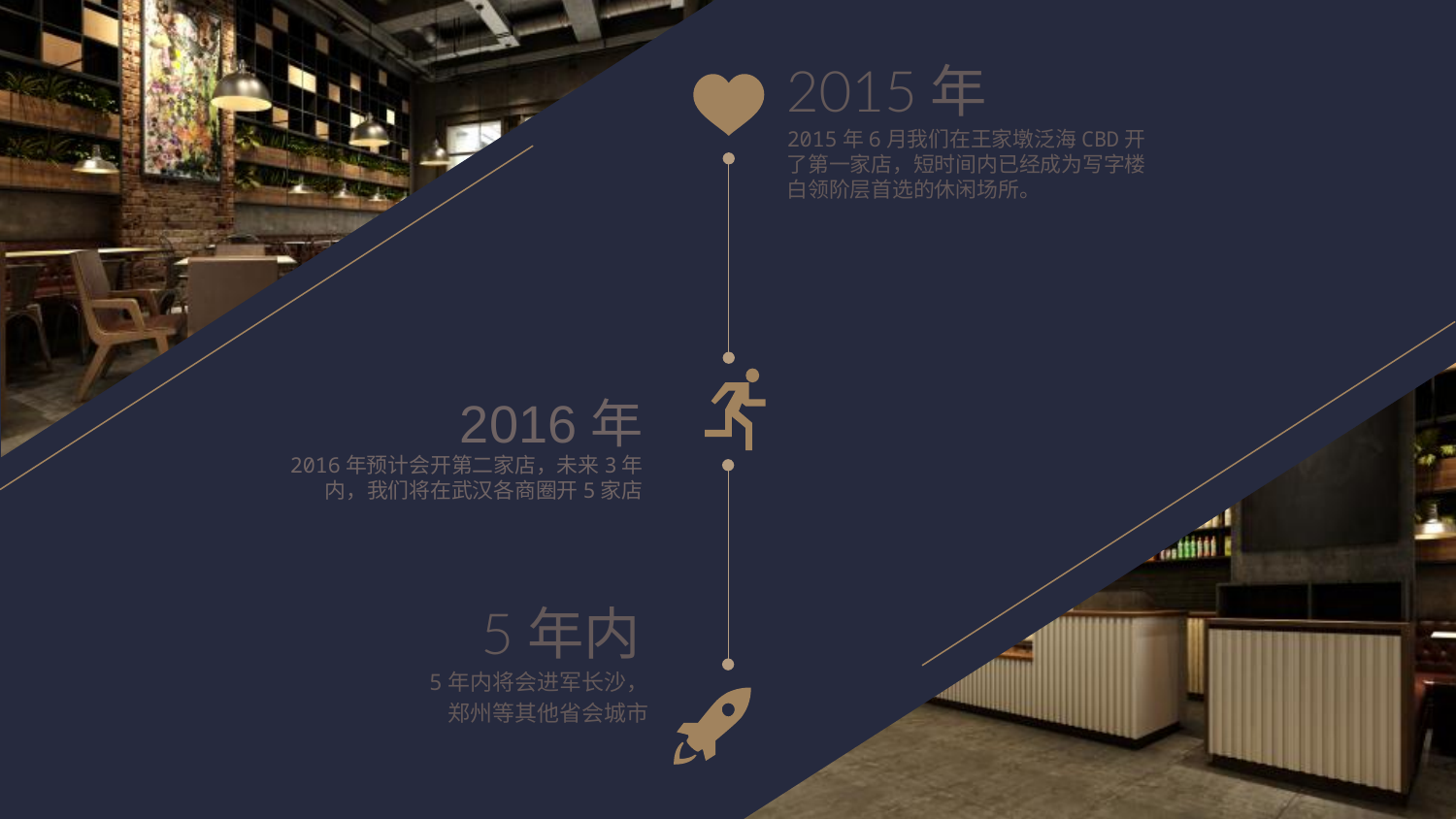

2015年

2015年6月我们在王家墩泛海CBD开了第一家店，短时间内已经成为写字楼白领阶层首选的休闲场所。

2016年
2016年预计会开第二家店，未来3年内，我们将在武汉各商圈开5家店
5年内
5年内将会进军长沙，
郑州等其他省会城市